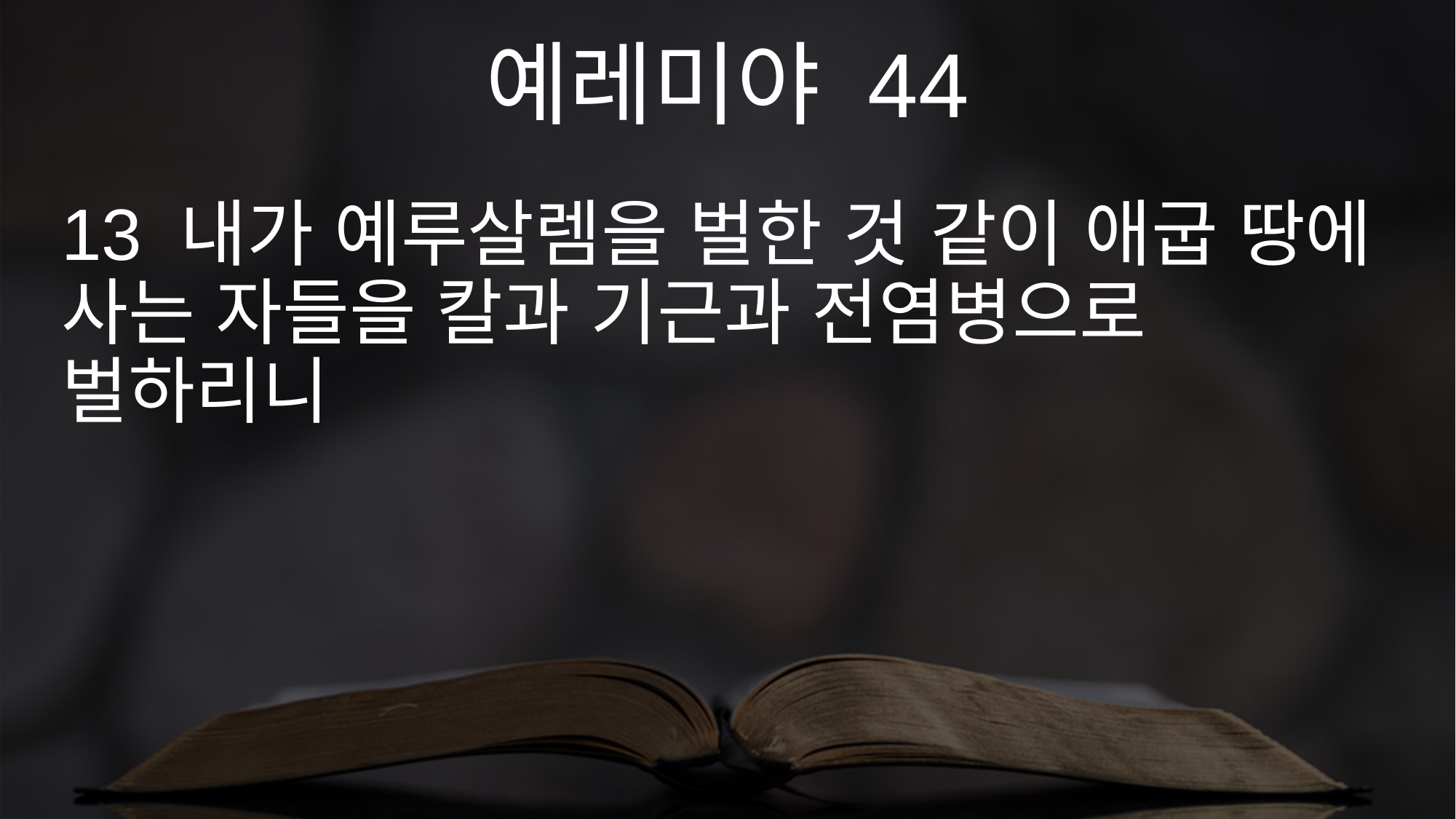

예레미야 44
13 내가 예루살렘을 벌한 것 같이 애굽 땅에 사는 자들을 칼과 기근과 전염병으로 벌하리니